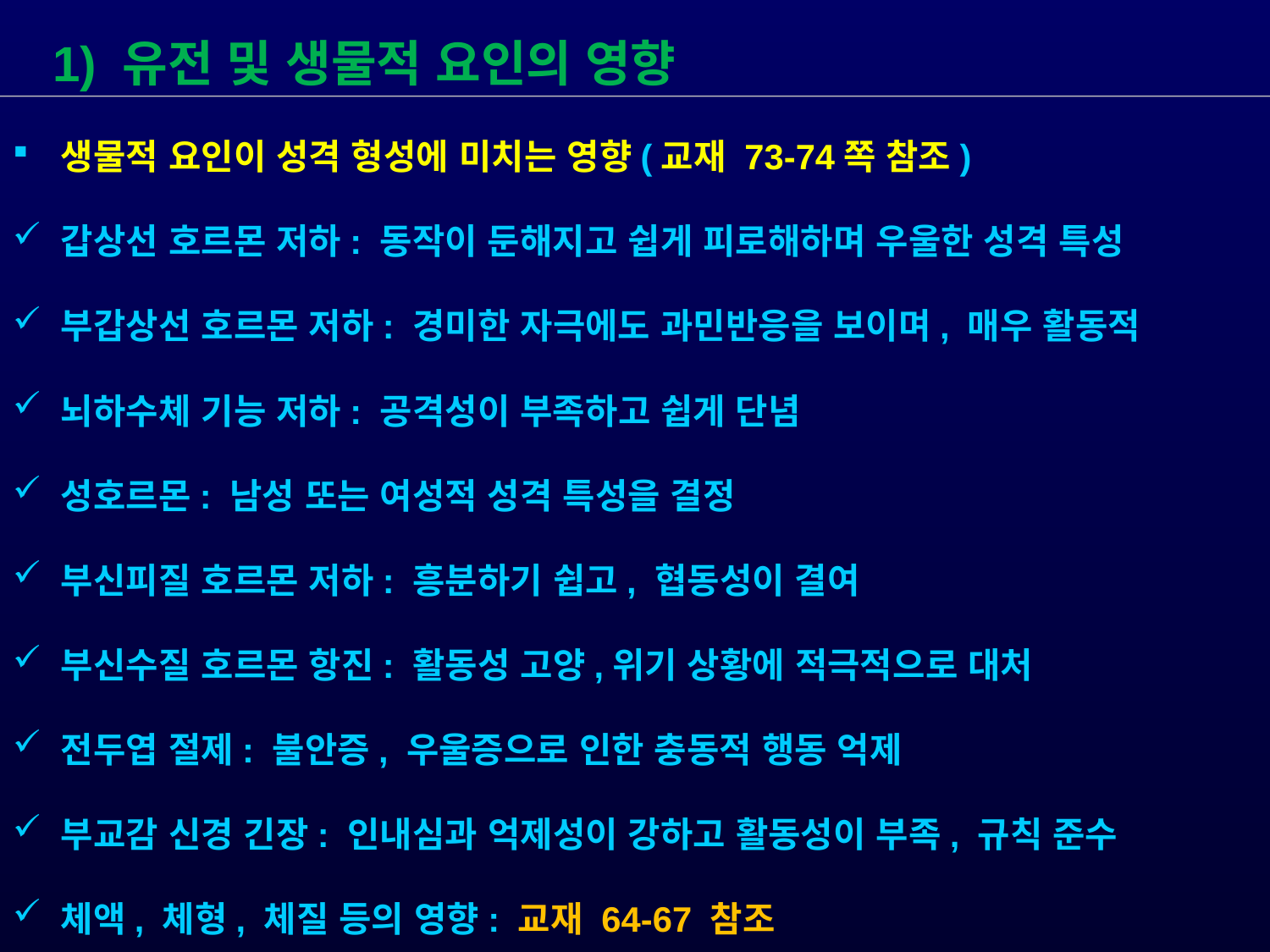

1) 유전 및 생물적 요인의 영향
 생물적 요인이 성격 형성에 미치는 영향(교재 73-74쪽 참조)
 갑상선 호르몬 저하: 동작이 둔해지고 쉽게 피로해하며 우울한 성격 특성
 부갑상선 호르몬 저하: 경미한 자극에도 과민반응을 보이며, 매우 활동적
 뇌하수체 기능 저하: 공격성이 부족하고 쉽게 단념
 성호르몬: 남성 또는 여성적 성격 특성을 결정
 부신피질 호르몬 저하: 흥분하기 쉽고, 협동성이 결여
 부신수질 호르몬 항진: 활동성 고양,위기 상황에 적극적으로 대처
 전두엽 절제: 불안증, 우울증으로 인한 충동적 행동 억제
 부교감 신경 긴장: 인내심과 억제성이 강하고 활동성이 부족, 규칙 준수
 체액, 체형, 체질 등의 영향: 교재 64-67 참조